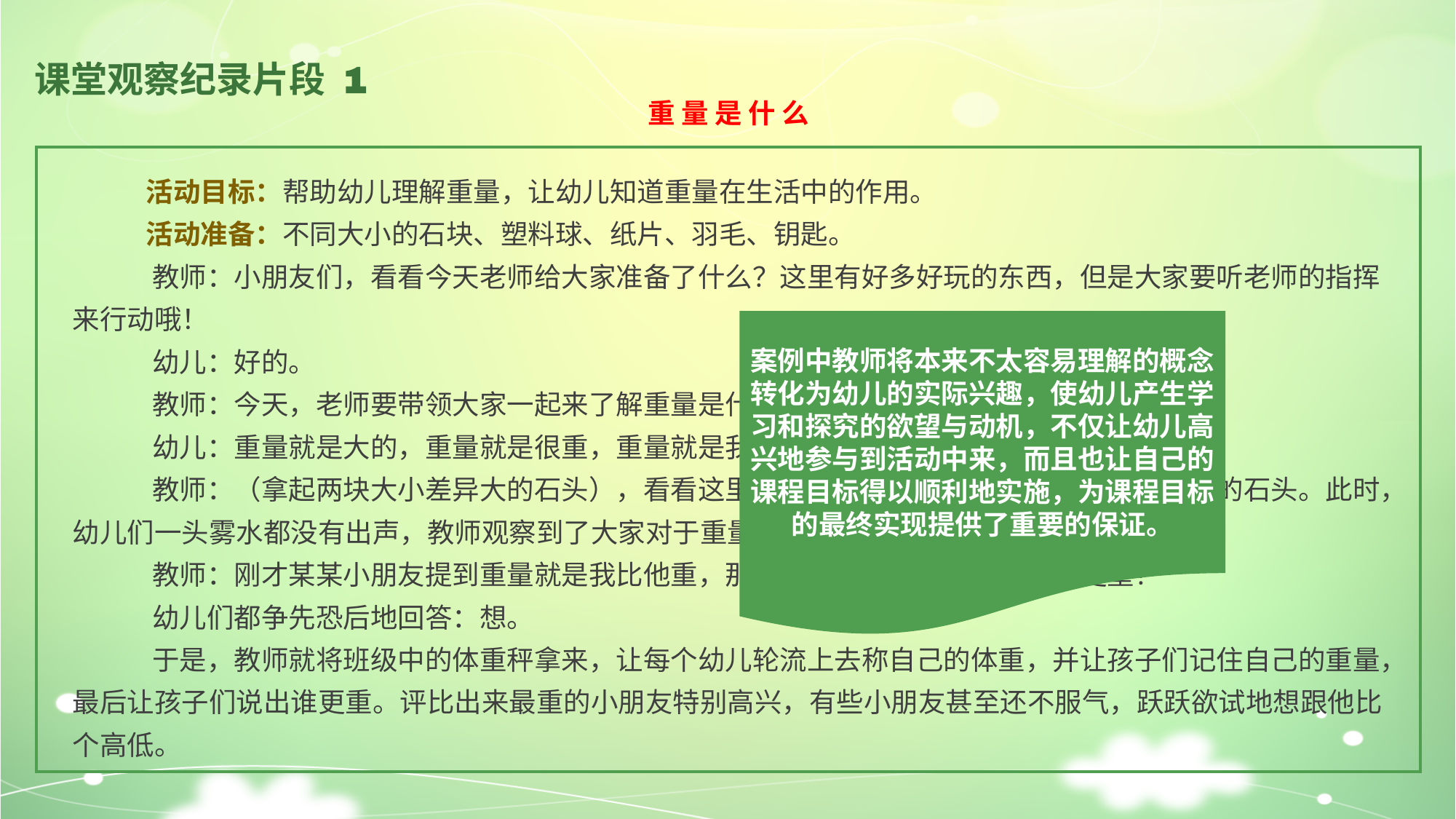

# 课堂观察纪录片段 1
重 量 是 什 么

  活动目标：帮助幼儿理解重量，让幼儿知道重量在生活中的作用。
  活动准备：不同大小的石块、塑料球、纸片、羽毛、钥匙。
   教师：小朋友们，看看今天老师给大家准备了什么？这里有好多好玩的东西，但是大家要听老师的指挥来行动哦！
   幼儿：好的。
   教师：今天，老师要带领大家一起来了解重量是什么。大家知道重量是什么吗？
   幼儿：重量就是大的，重量就是很重，重量就是我比他重……
   教师：（拿起两块大小差异大的石头），看看这里，这是一块很重的石头，这是一块很轻的石头。此时，幼儿们一头雾水都没有出声，教师观察到了大家对于重量仍然不能理解。
   教师：刚才某某小朋友提到重量就是我比他重，那么小朋友们想不想比一比谁更重？
   幼儿们都争先恐后地回答：想。
   于是，教师就将班级中的体重秤拿来，让每个幼儿轮流上去称自己的体重，并让孩子们记住自己的重量，最后让孩子们说出谁更重。评比出来最重的小朋友特别高兴，有些小朋友甚至还不服气，跃跃欲试地想跟他比个高低。
案例中教师将本来不太容易理解的概念转化为幼儿的实际兴趣，使幼儿产生学习和探究的欲望与动机，不仅让幼儿高兴地参与到活动中来，而且也让自己的课程目标得以顺利地实施，为课程目标的最终实现提供了重要的保证。